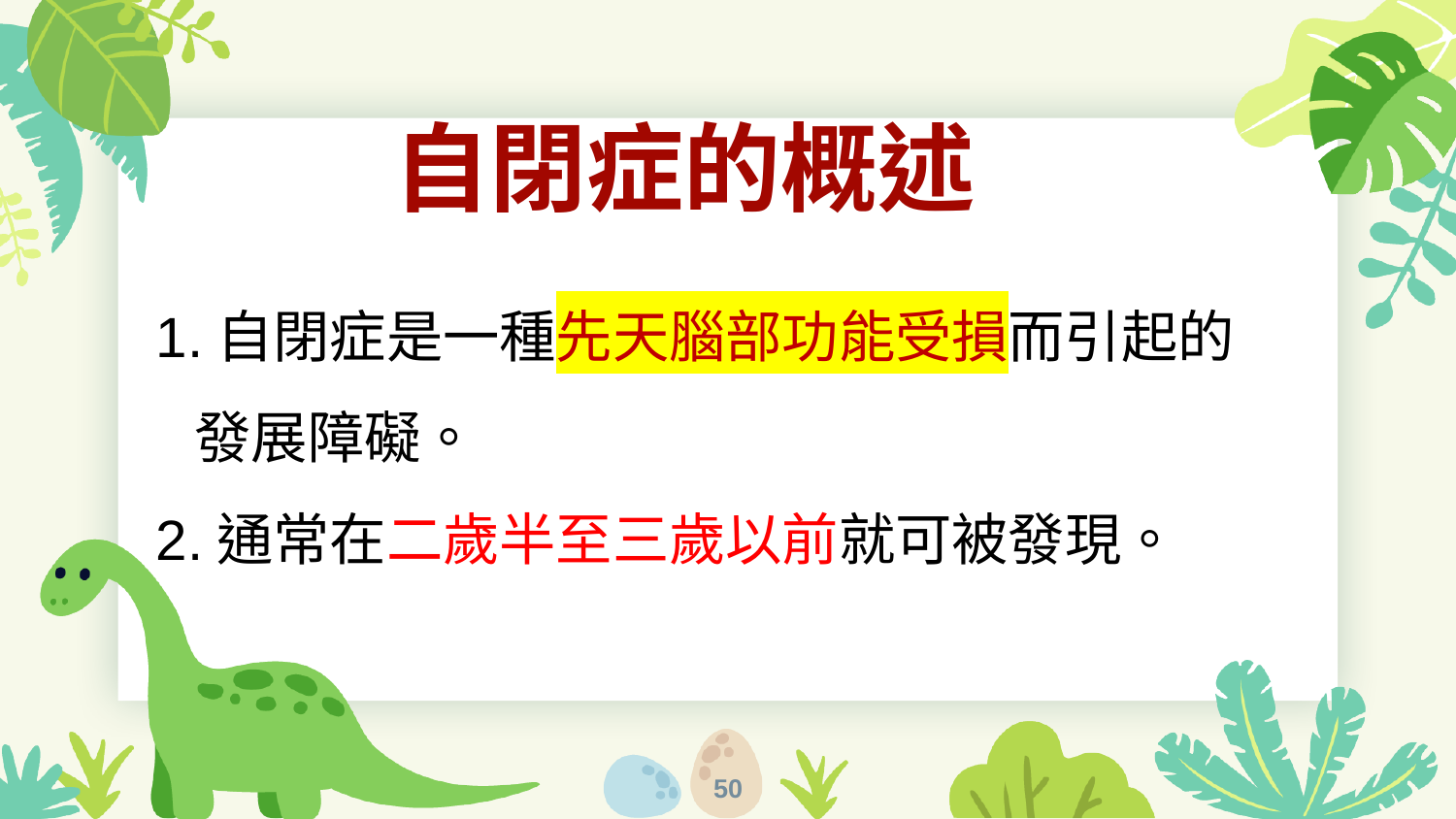

# 自閉症的概述
1.自閉症是一種先天腦部功能受損而引起的
  發展障礙。
2.通常在二歲半至三歲以前就可被發現。
50